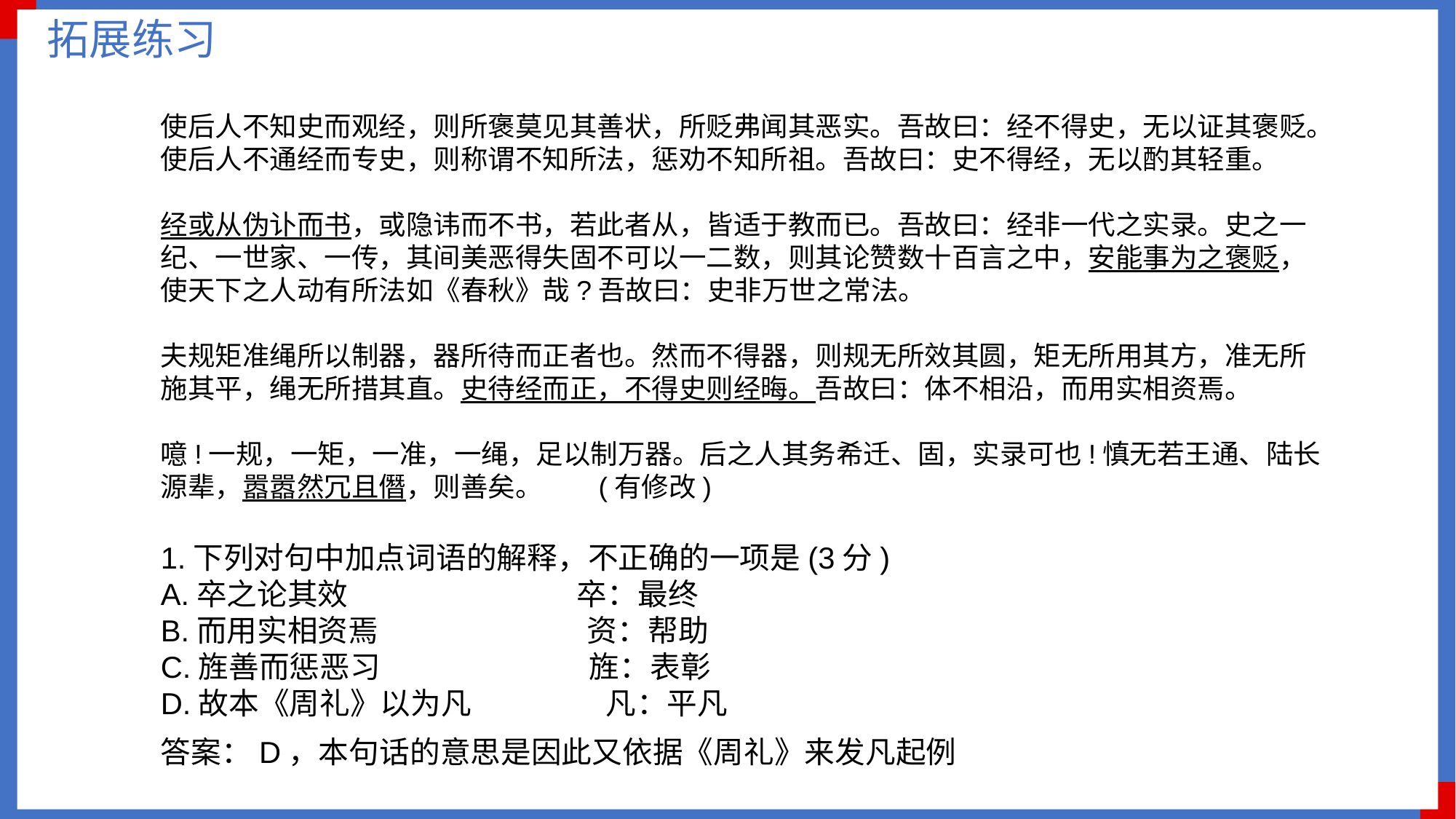

拓展练习
使后人不知史而观经，则所褒莫见其善状，所贬弗闻其恶实。吾故曰：经不得史，无以证其褒贬。使后人不通经而专史，则称谓不知所法，惩劝不知所祖。吾故曰：史不得经，无以酌其轻重。

经或从伪讣而书，或隐讳而不书，若此者从，皆适于教而已。吾故曰：经非一代之实录。史之一纪、一世家、一传，其间美恶得失固不可以一二数，则其论赞数十百言之中，安能事为之褒贬，使天下之人动有所法如《春秋》哉?吾故曰：史非万世之常法。

夫规矩准绳所以制器，器所待而正者也。然而不得器，则规无所效其圆，矩无所用其方，准无所施其平，绳无所措其直。史待经而正，不得史则经晦。吾故曰：体不相沿，而用实相资焉。

噫!一规，一矩，一准，一绳，足以制万器。后之人其务希迁、固，实录可也!慎无若王通、陆长源辈，嚣嚣然冗且僭，则善矣。        (有修改)
1.下列对句中加点词语的解释，不正确的一项是(3分)
A.卒之论其效                                  卒：最终
B.而用实相资焉                               资：帮助
C.旌善而惩恶习                               旌：表彰
D.故本《周礼》以为凡                    凡：平凡
答案：D，本句话的意思是因此又依据《周礼》来发凡起例